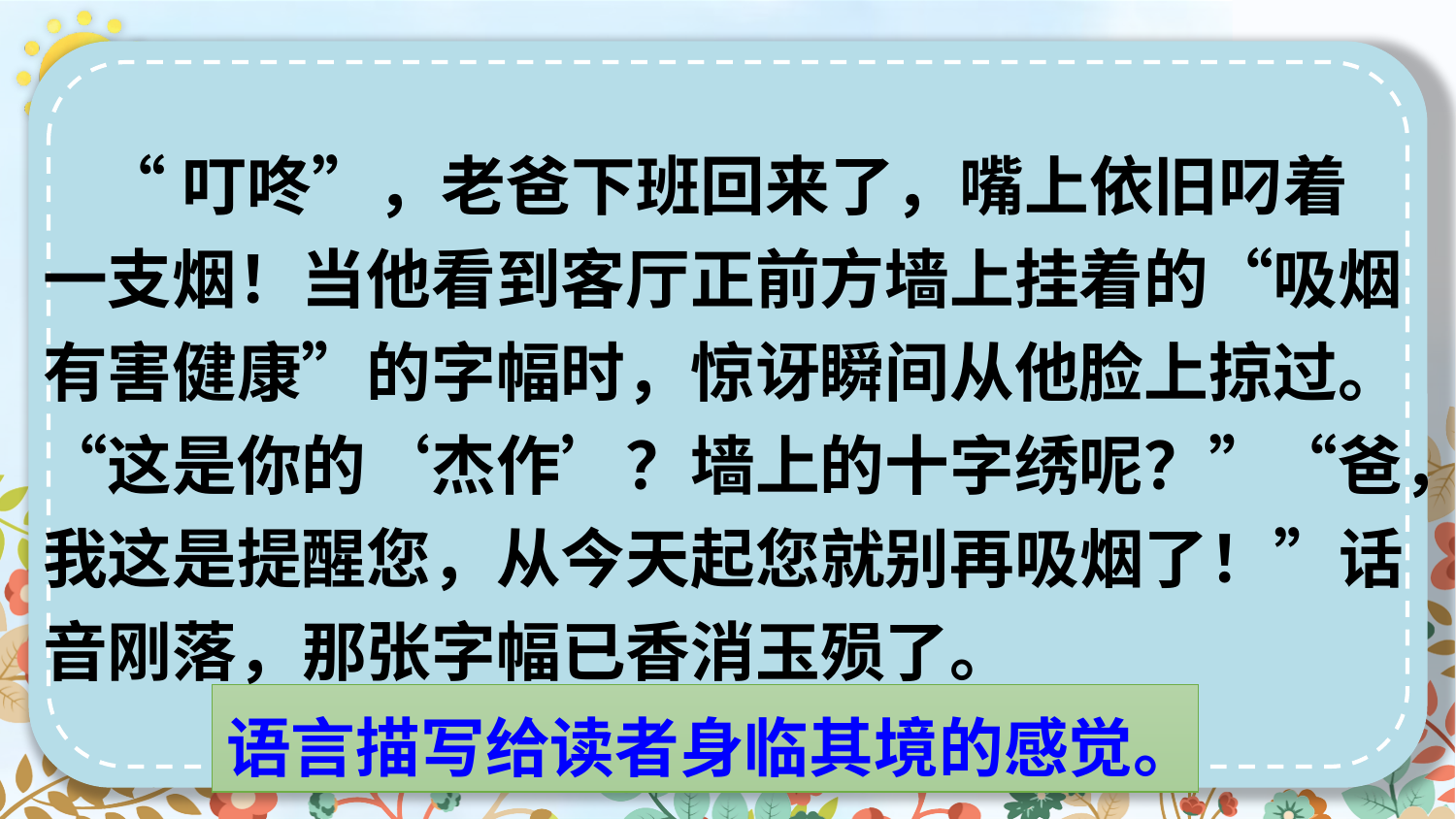

“叮咚”，老爸下班回来了，嘴上依旧叼着一支烟！当他看到客厅正前方墙上挂着的“吸烟有害健康”的字幅时，惊讶瞬间从他脸上掠过。“这是你的‘杰作’？墙上的十字绣呢？”“爸，我这是提醒您，从今天起您就别再吸烟了！”话音刚落，那张字幅已香消玉殒了。
语言描写给读者身临其境的感觉。